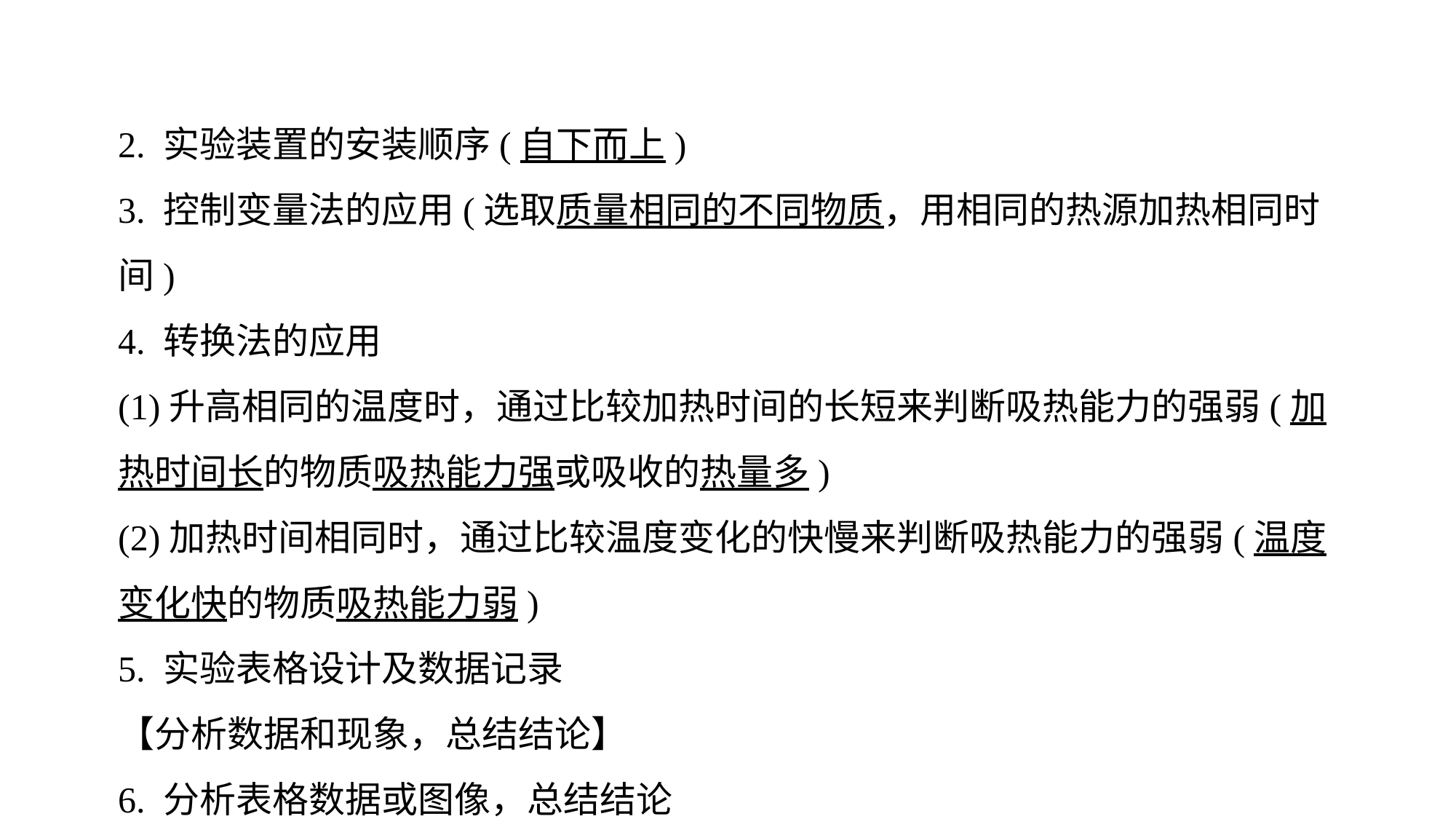

2. 实验装置的安装顺序(自下而上)
3. 控制变量法的应用(选取质量相同的不同物质，用相同的热源加热相同时间)
4. 转换法的应用
(1)升高相同的温度时，通过比较加热时间的长短来判断吸热能力的强弱(加热时间长的物质吸热能力强或吸收的热量多)
(2)加热时间相同时，通过比较温度变化的快慢来判断吸热能力的强弱(温度变化快的物质吸热能力弱)
5. 实验表格设计及数据记录
【分析数据和现象，总结结论】
6. 分析表格数据或图像，总结结论